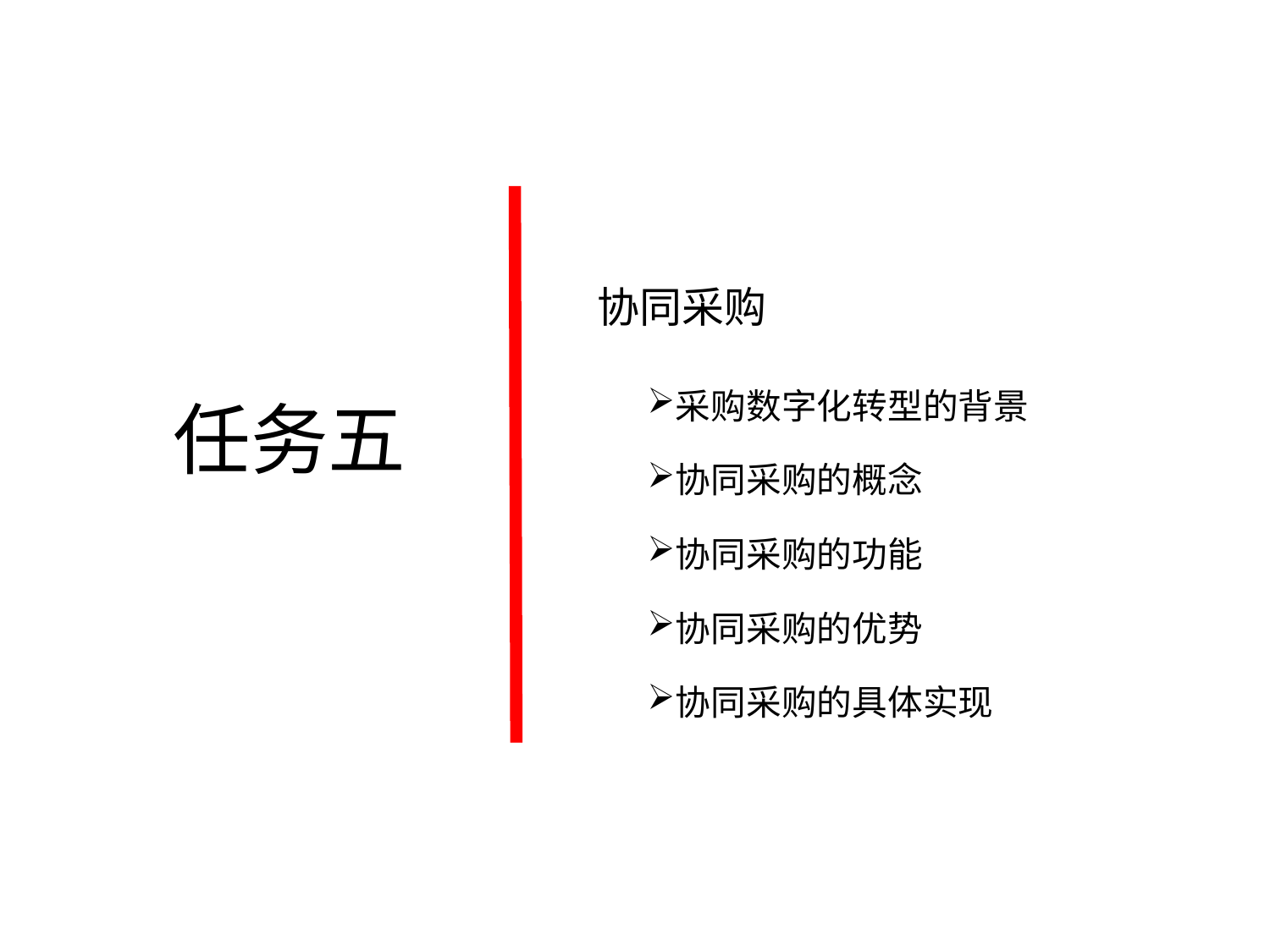

协同采购
采购数字化转型的背景
协同采购的概念
协同采购的功能
协同采购的优势
协同采购的具体实现
任务五